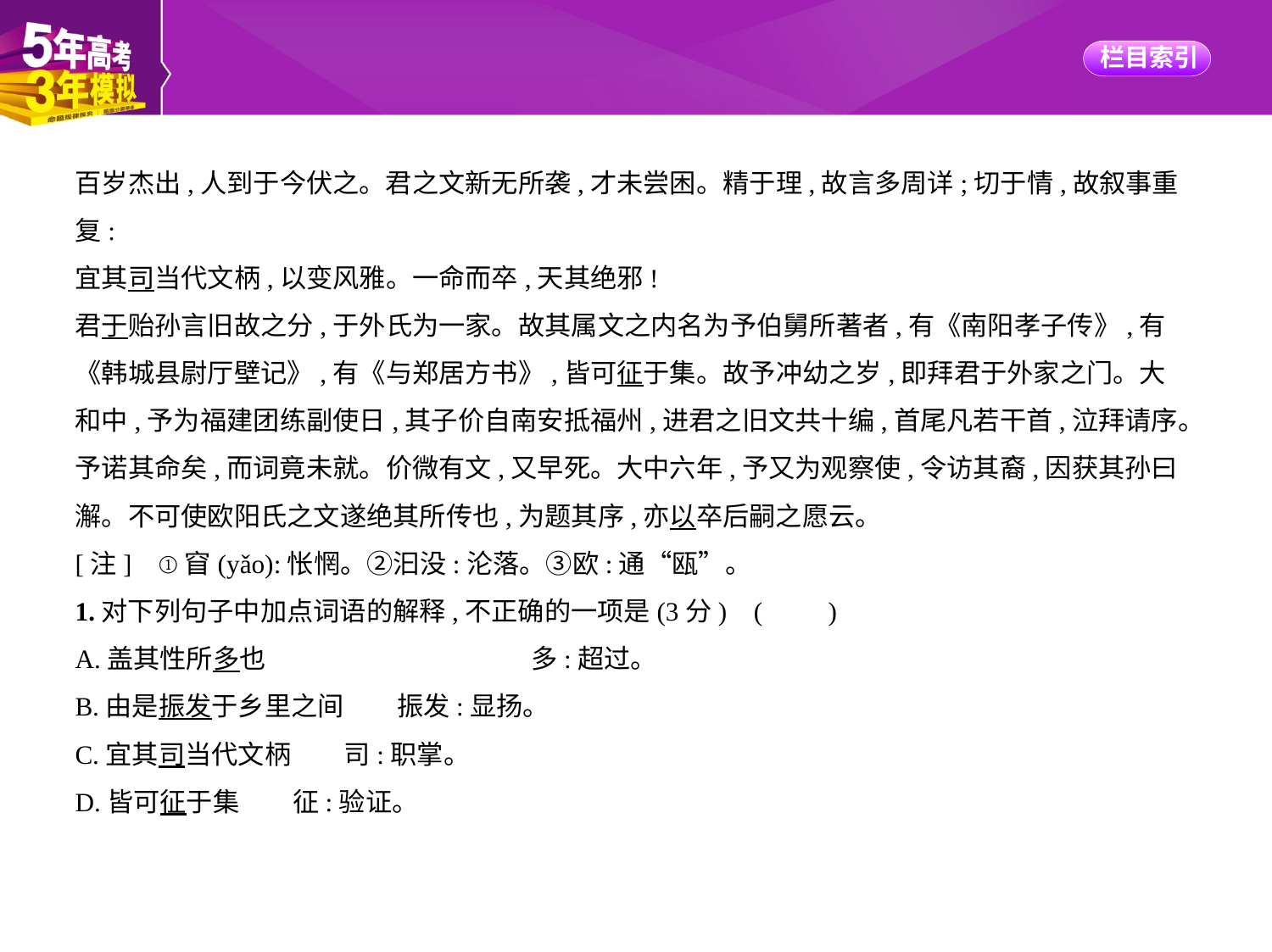

百岁杰出,人到于今伏之。君之文新无所袭,才未尝困。精于理,故言多周详;切于情,故叙事重复:
宜其司当代文柄,以变风雅。一命而卒,天其绝邪!
君于贻孙言旧故之分,于外氏为一家。故其属文之内名为予伯舅所著者,有《南阳孝子传》,有
《韩城县尉厅壁记》,有《与郑居方书》,皆可征于集。故予冲幼之岁,即拜君于外家之门。大
和中,予为福建团练副使日,其子价自南安抵福州,进君之旧文共十编,首尾凡若干首,泣拜请序。
予诺其命矣,而词竟未就。价微有文,又早死。大中六年,予又为观察使,令访其裔,因获其孙曰
澥。不可使欧阳氏之文遂绝其所传也,为题其序,亦以卒后嗣之愿云。
[注]    ①窅(yǎo):怅惘。②汩没:沦落。③欧:通“瓯”。
1.对下列句子中加点词语的解释,不正确的一项是(3分) (　　)
A.盖其性所多也　　　　　　　　　　多:超过。
B.由是振发于乡里之间　　振发:显扬。
C.宜其司当代文柄　　司:职掌。
D.皆可征于集　　征:验证。